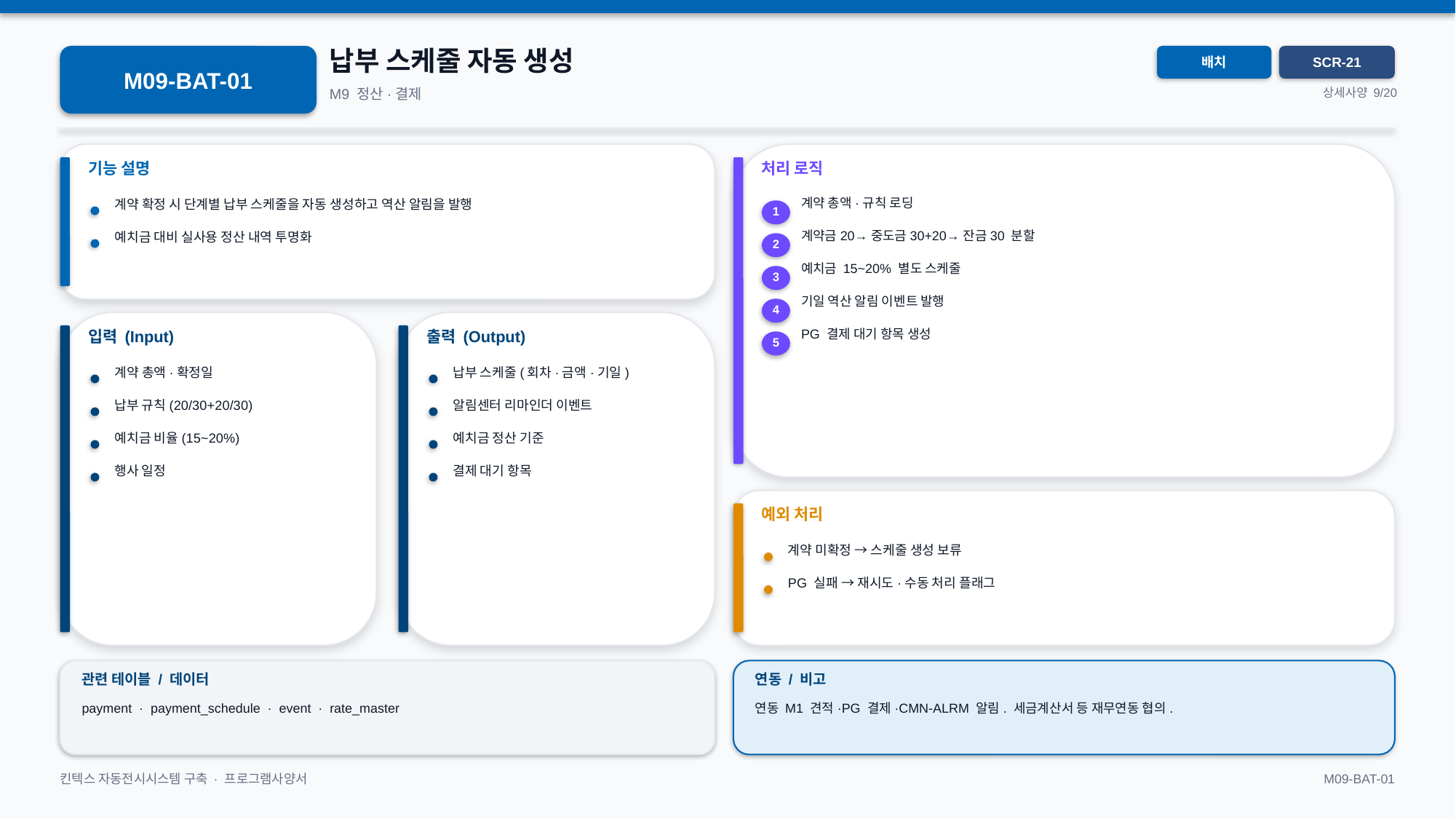

납부 스케줄 자동 생성

M09-BAT-01

배치

SCR-21
M9 정산·결제
상세사양 9/20

기능 설명
처리 로직
계약 총액·규칙 로딩
계약 확정 시 단계별 납부 스케줄을 자동 생성하고 역산 알림을 발행
1

계약금20→중도금30+20→잔금30 분할
예치금 대비 실사용 정산 내역 투명화
2

예치금 15~20% 별도 스케줄
3

기일 역산 알림 이벤트 발행
4

입력 (Input)
출력 (Output)
PG 결제 대기 항목 생성
5

계약 총액·확정일
납부 스케줄(회차·금액·기일)

납부 규칙(20/30+20/30)
알림센터 리마인더 이벤트

예치금 비율(15~20%)
예치금 정산 기준

행사 일정
결제 대기 항목

예외 처리
계약 미확정 → 스케줄 생성 보류

PG 실패 → 재시도·수동 처리 플래그

관련 테이블 / 데이터
연동 / 비고
payment  ·  payment_schedule  ·  event  ·  rate_master
연동 M1 견적·PG 결제·CMN-ALRM 알림. 세금계산서 등 재무연동 협의.
킨텍스 자동전시시스템 구축 · 프로그램사양서
M09-BAT-01